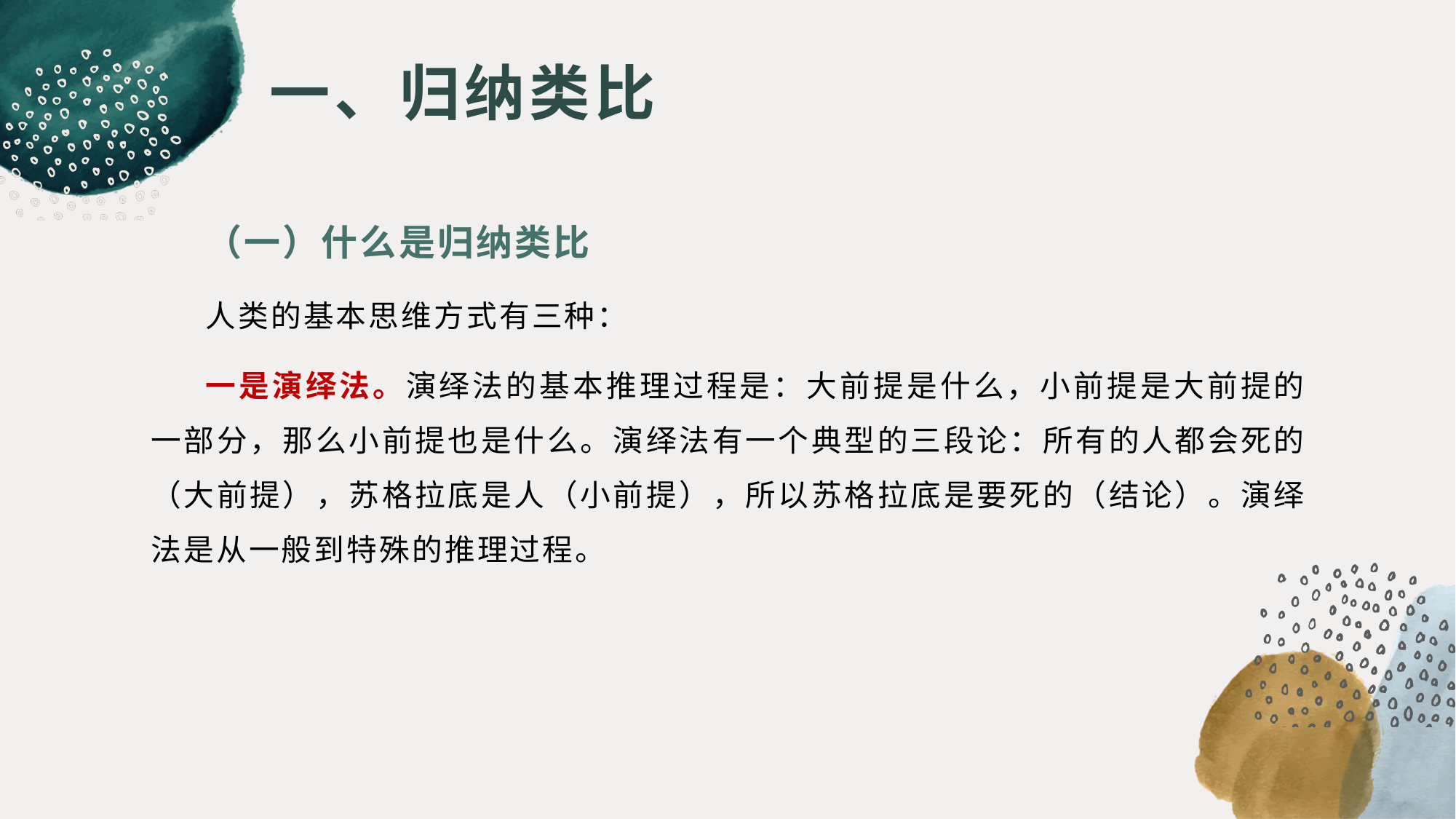

# 一、归纳类比
（一）什么是归纳类比
人类的基本思维方式有三种：
一是演绎法。演绎法的基本推理过程是：大前提是什么，小前提是大前提的一部分，那么小前提也是什么。演绎法有一个典型的三段论：所有的人都会死的（大前提），苏格拉底是人（小前提），所以苏格拉底是要死的（结论）。演绎法是从一般到特殊的推理过程。